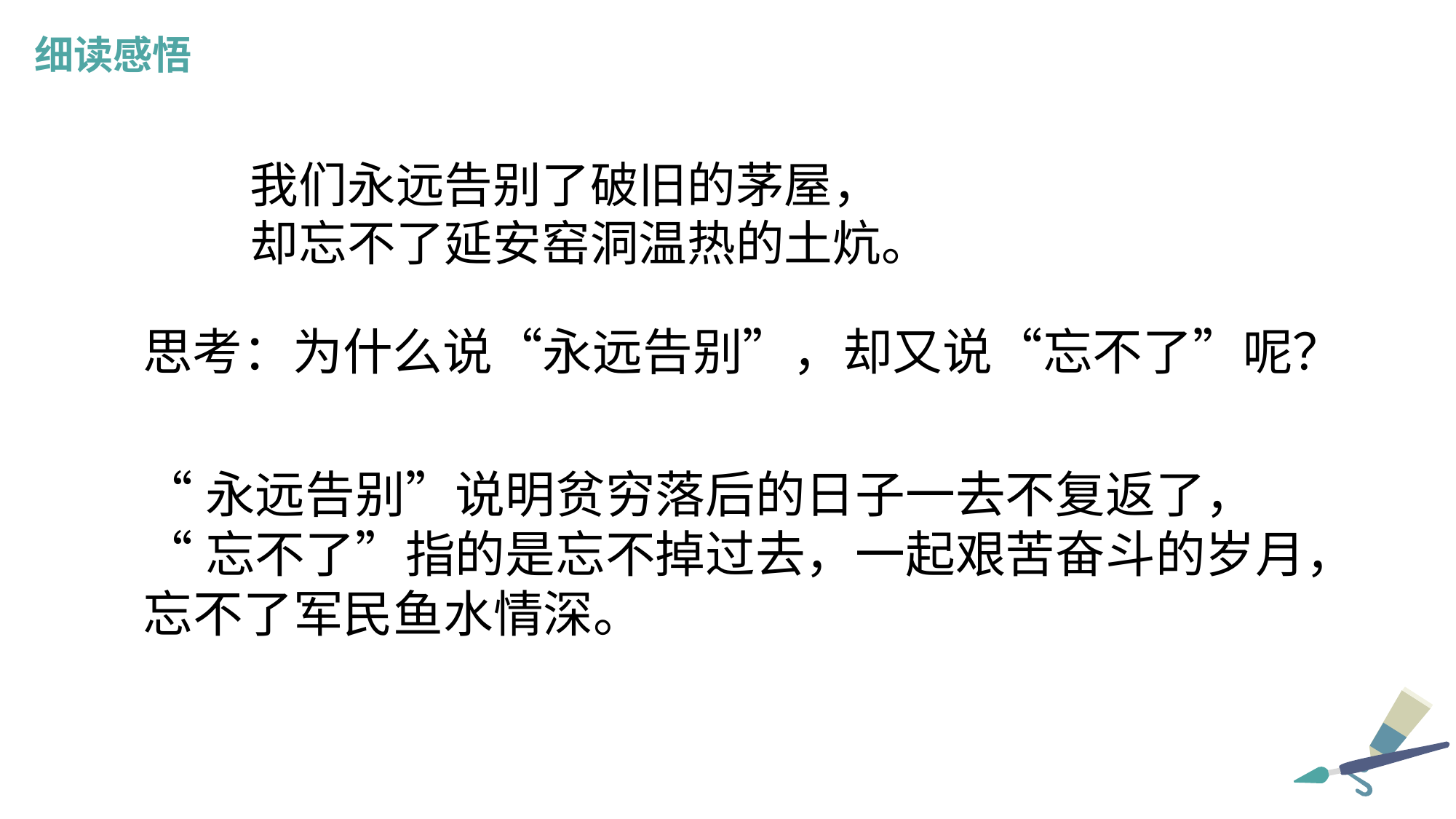

细读感悟
我们永远告别了破旧的茅屋，
却忘不了延安窑洞温热的土炕。
  思考：为什么说“永远告别”，却又说“忘不了”呢？
“永远告别”说明贫穷落后的日子一去不复返了，
“忘不了”指的是忘不掉过去，一起艰苦奋斗的岁月，忘不了军民鱼水情深。